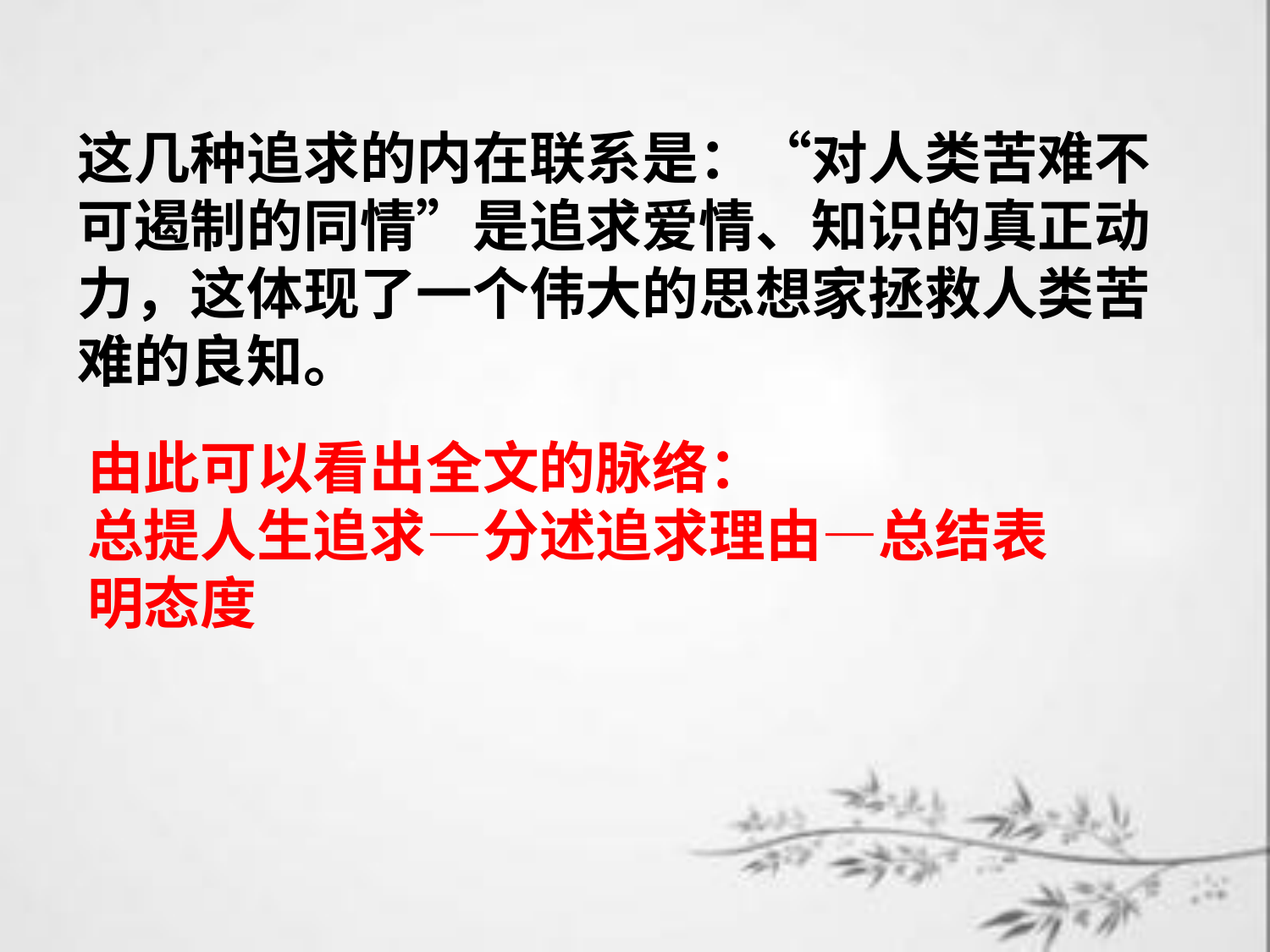

这几种追求的内在联系是：“对人类苦难不可遏制的同情”是追求爱情、知识的真正动力，这体现了一个伟大的思想家拯救人类苦难的良知。
由此可以看出全文的脉络：
总提人生追求—分述追求理由—总结表明态度